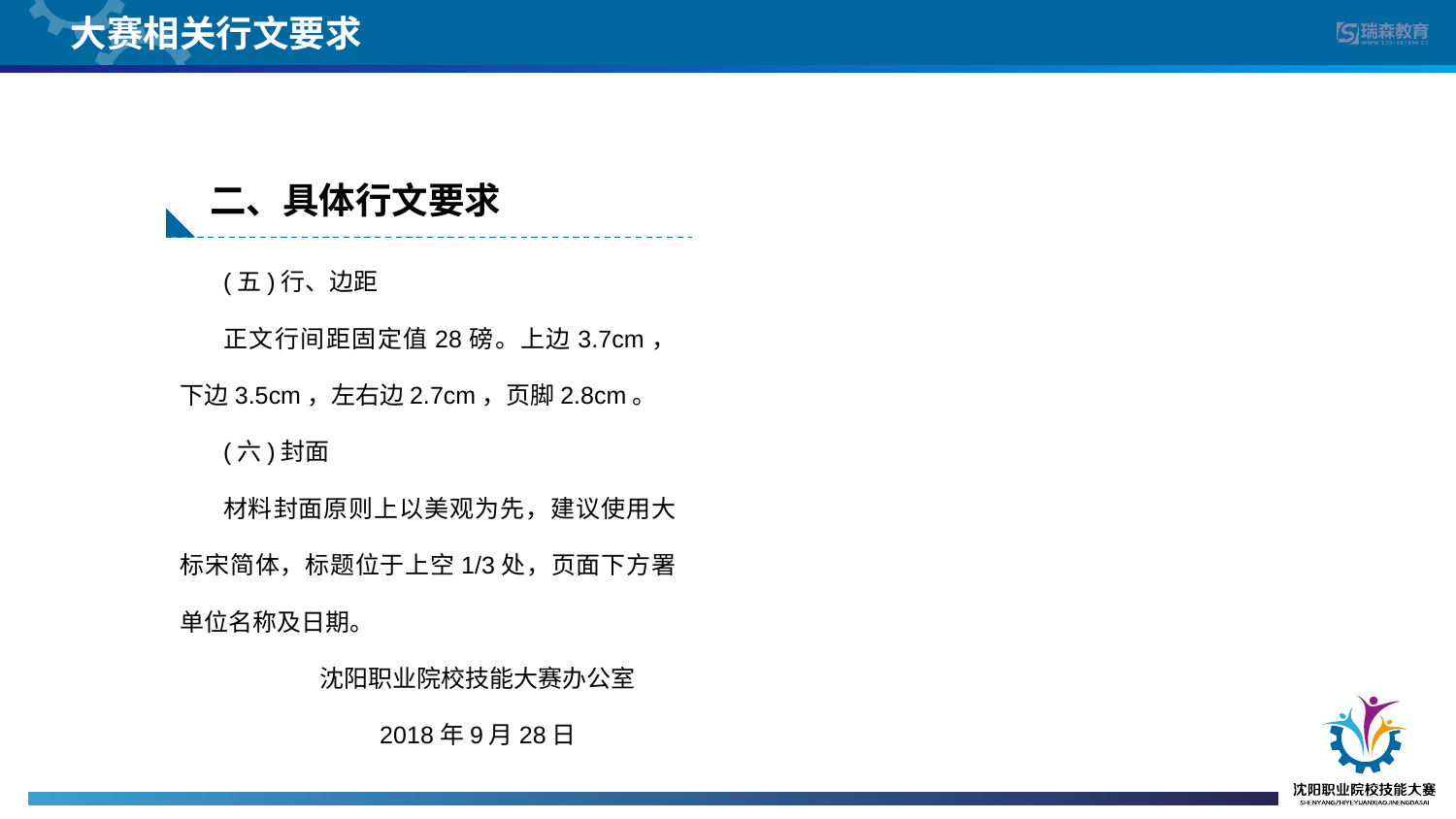

大赛相关行文要求
二、具体行文要求

(五)行、边距
正文行间距固定值28磅。上边3.7cm，下边3.5cm，左右边2.7cm，页脚2.8cm。
(六)封面
材料封面原则上以美观为先，建议使用大标宋简体，标题位于上空1/3处，页面下方署单位名称及日期。
                 沈阳职业院校技能大赛办公室
                       2018年9月28日